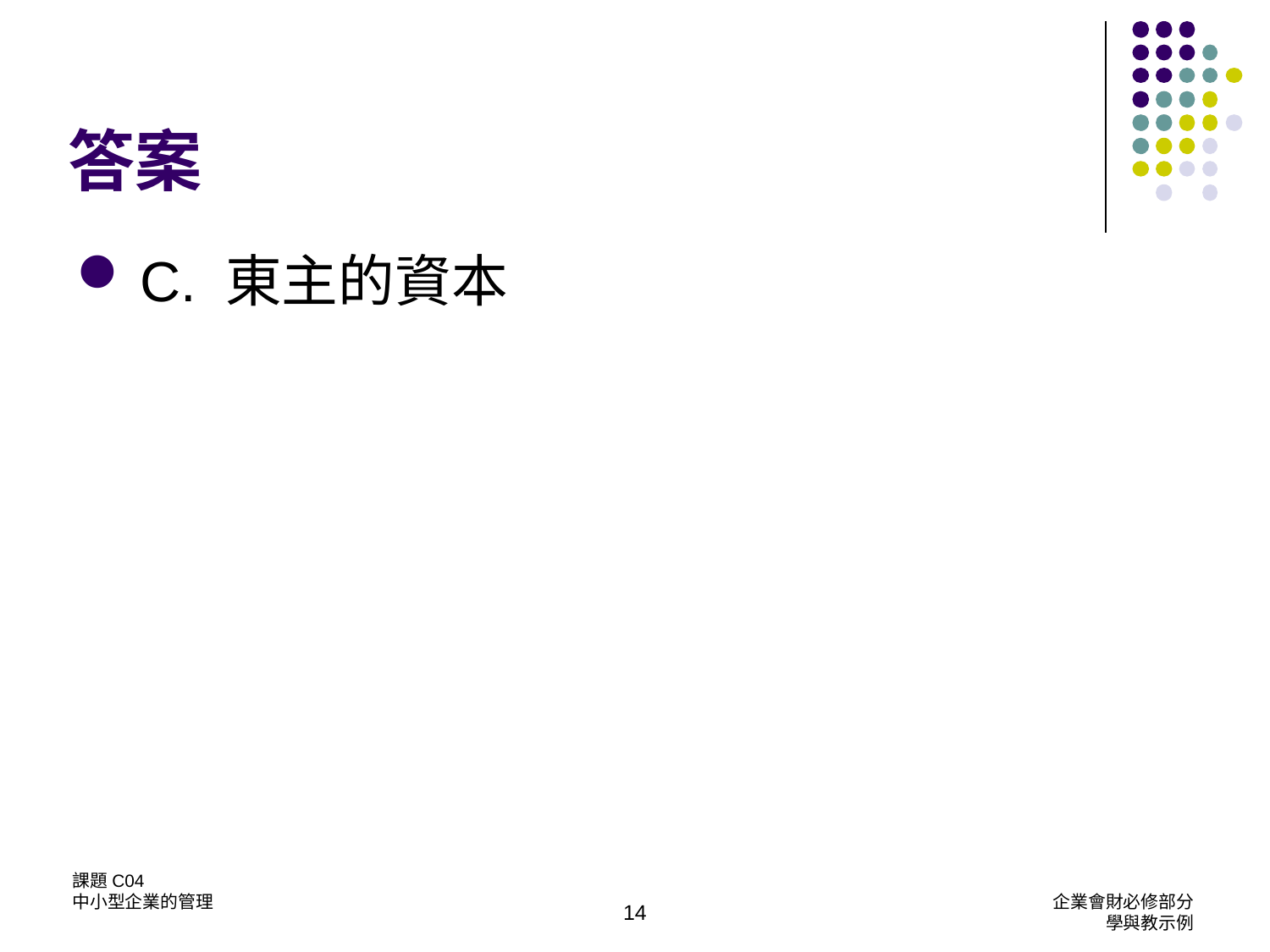

# 答案
C. 東主的資本

課題C04
中小型企業的管理

企業會財必修部分
學與教示例

14